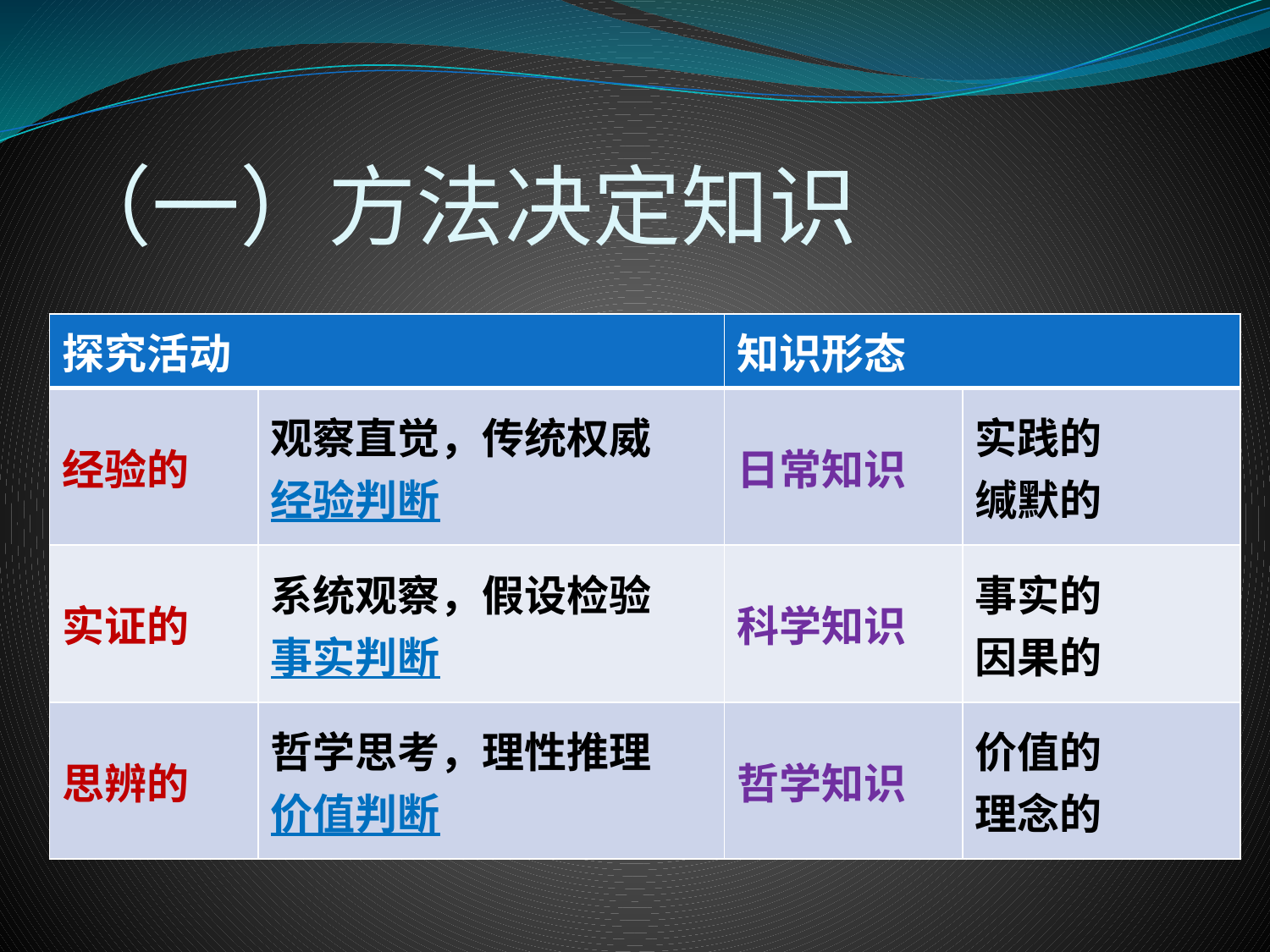

# （一）方法决定知识
| 探究活动 |  | 知识形态 |  |
| --- | --- | --- | --- |
| 经验的 | 观察直觉，传统权威 经验判断 | 日常知识 | 实践的 缄默的 |
| 实证的 | 系统观察，假设检验 事实判断 | 科学知识 | 事实的 因果的 |
| 思辨的 | 哲学思考，理性推理 价值判断 | 哲学知识 | 价值的 理念的 |